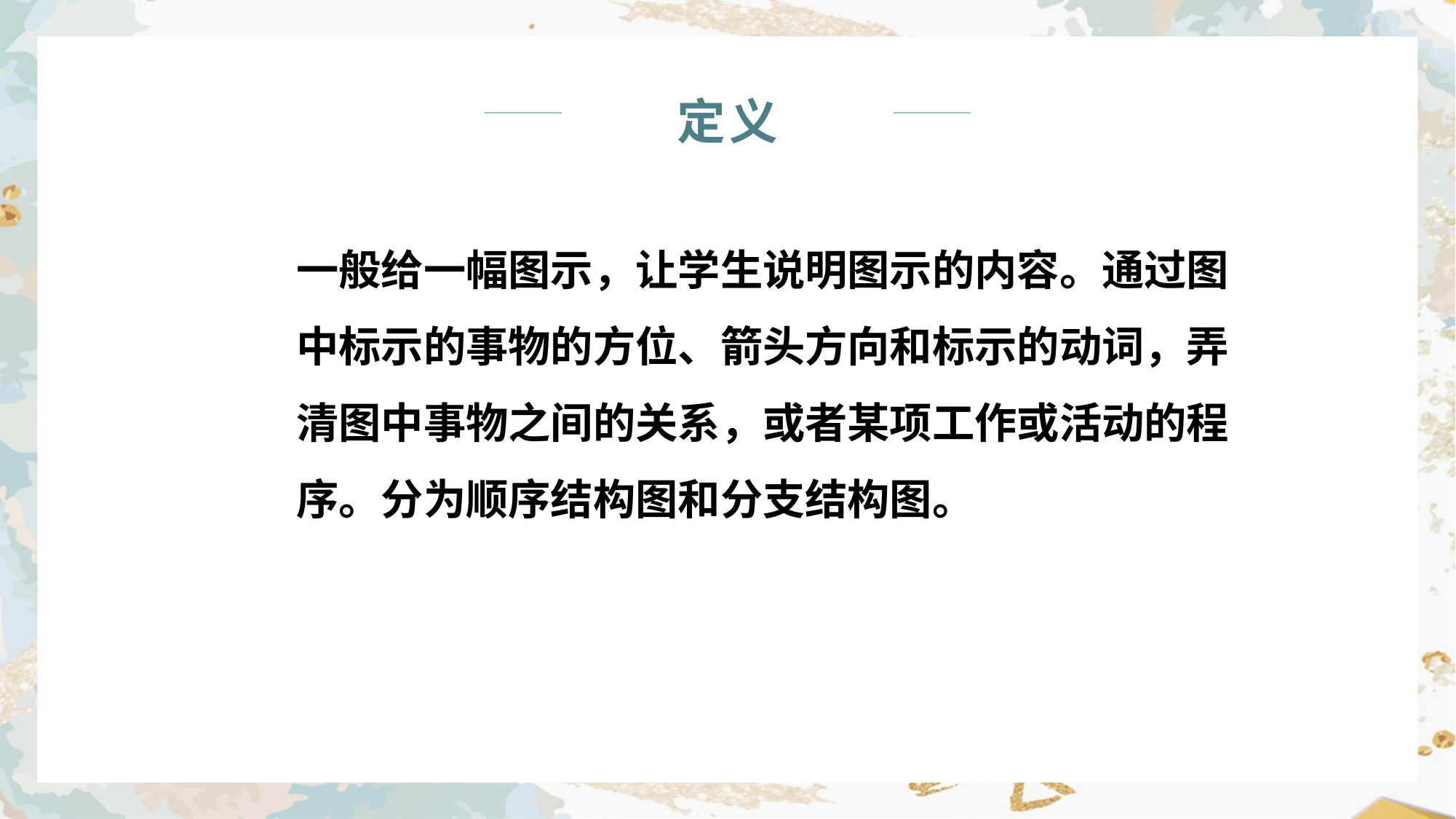

定义
一般给一幅图示，让学生说明图示的内容。通过图中标示的事物的方位、箭头方向和标示的动词，弄清图中事物之间的关系，或者某项工作或活动的程序。分为顺序结构图和分支结构图。